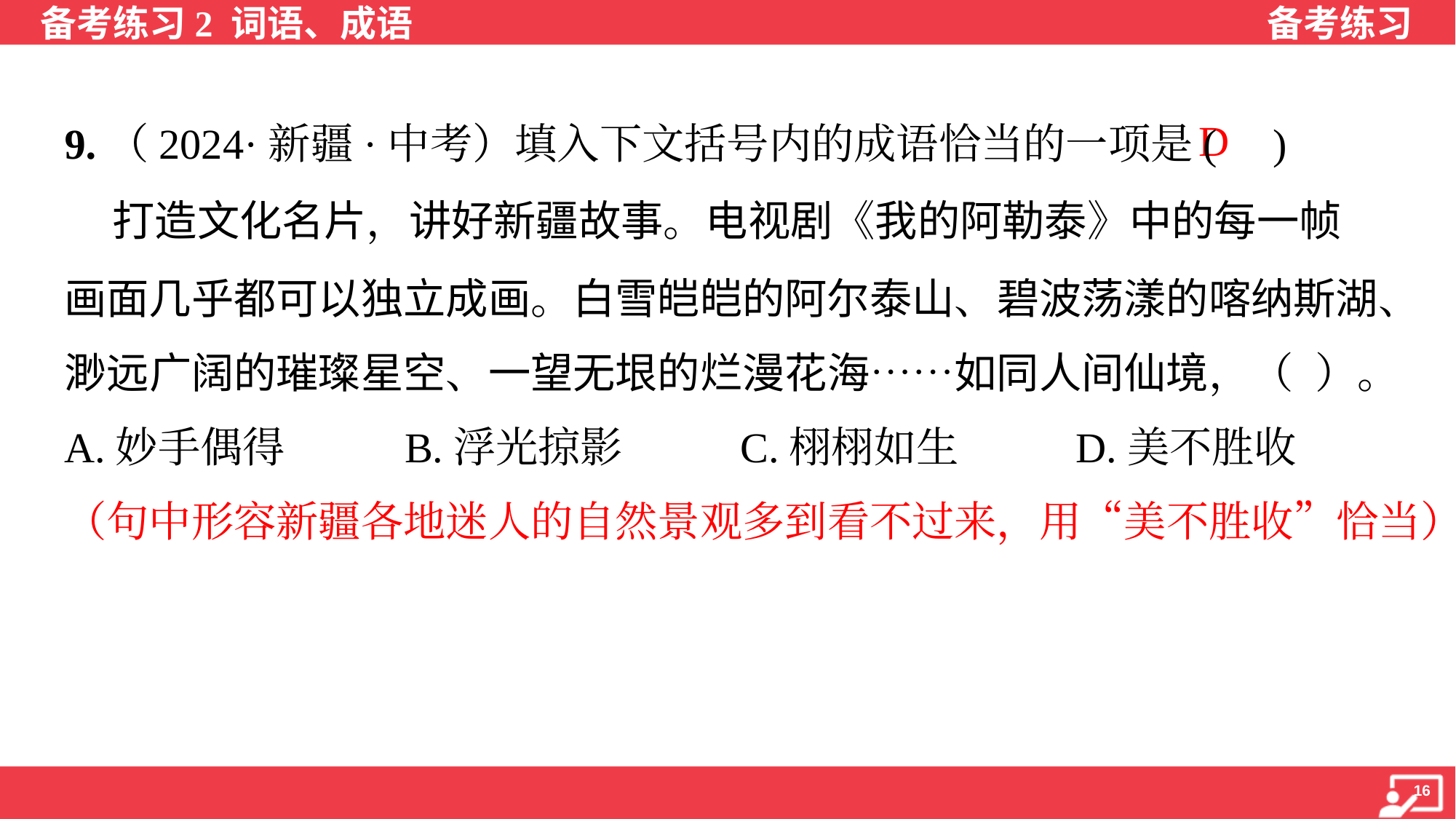

9.（2024·新疆·中考）填入下文括号内的成语恰当的一项是(     )
    打造文化名片，讲好新疆故事。电视剧《我的阿勒泰》中的每一帧
画面几乎都可以独立成画。白雪皑皑的阿尔泰山、碧波荡漾的喀纳斯湖、
渺远广阔的璀璨星空、一望无垠的烂漫花海……如同人间仙境，（  ）。
D
A.妙手偶得	B.浮光掠影	C.栩栩如生	D.美不胜收
（句中形容新疆各地迷人的自然景观多到看不过来，用“美不胜收”恰当）